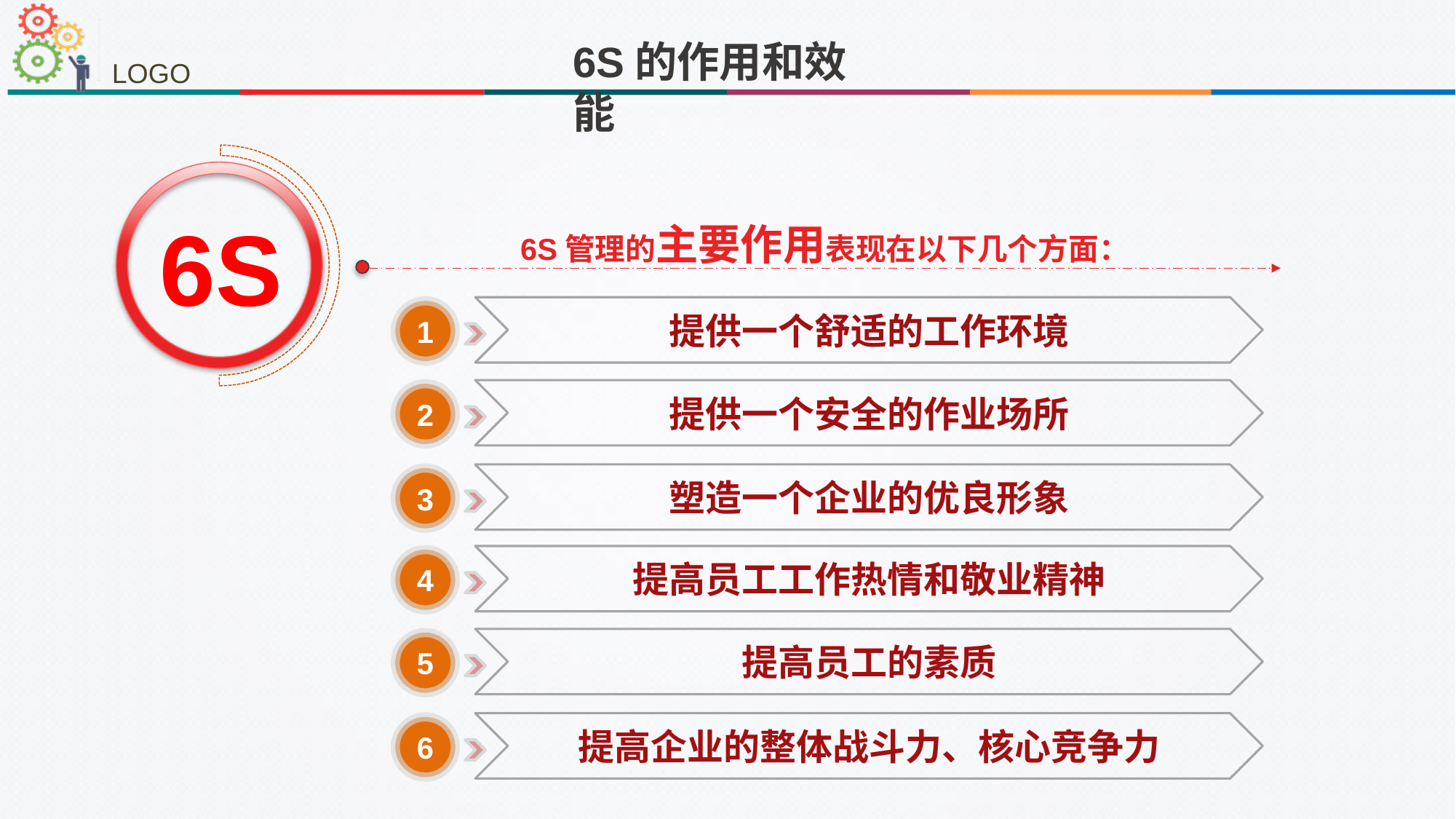

6S的作用和效能

6S
6S管理的主要作用表现在以下几个方面：

提供一个舒适的工作环境

1
提供一个安全的作业场所

2
塑造一个企业的优良形象

3
提高员工工作热情和敬业精神

4
提高员工的素质

5
提高企业的整体战斗力、核心竞争力

6